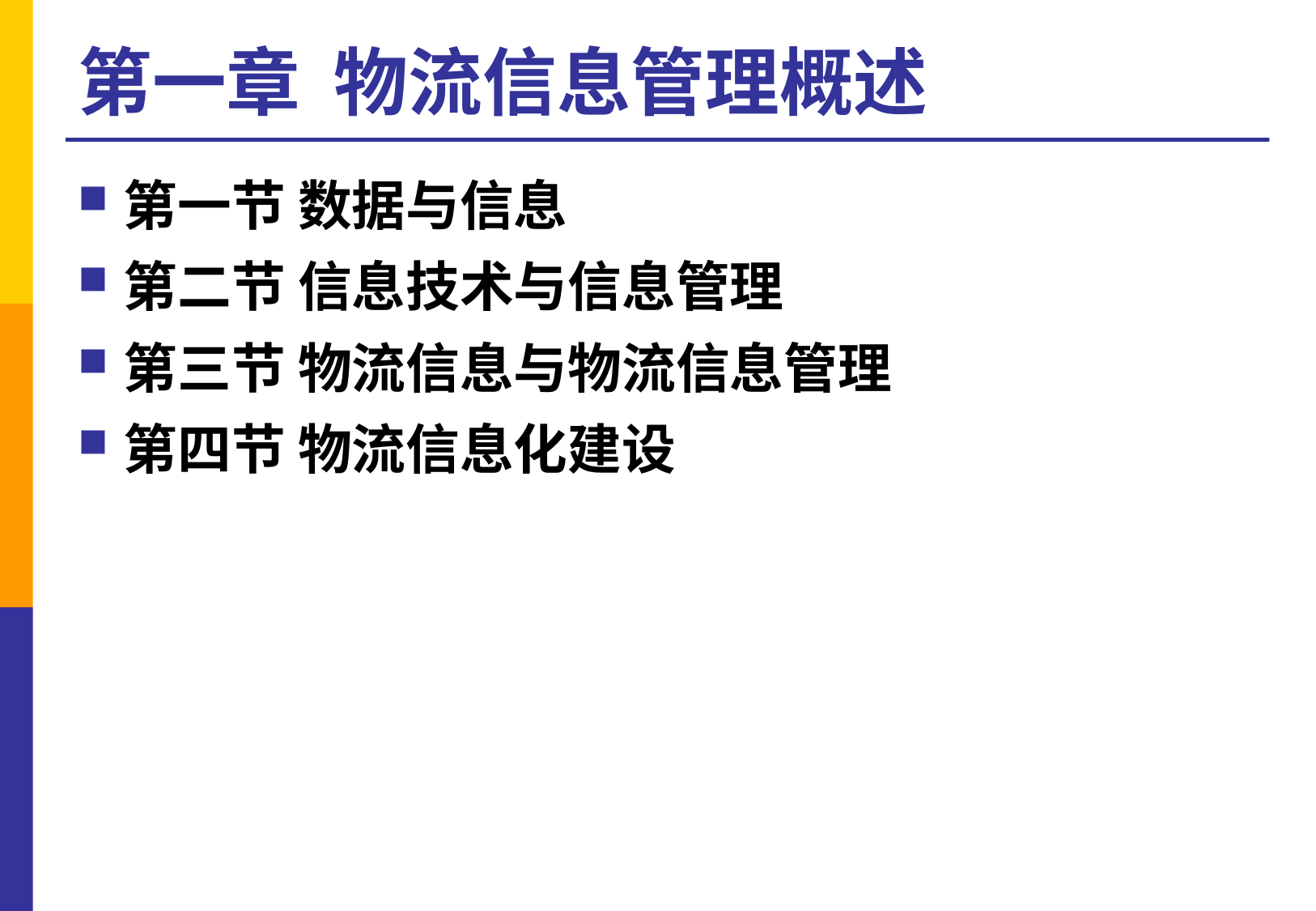

# 第一章  物流信息管理概述
第一节 数据与信息
第二节 信息技术与信息管理
第三节 物流信息与物流信息管理
第四节 物流信息化建设